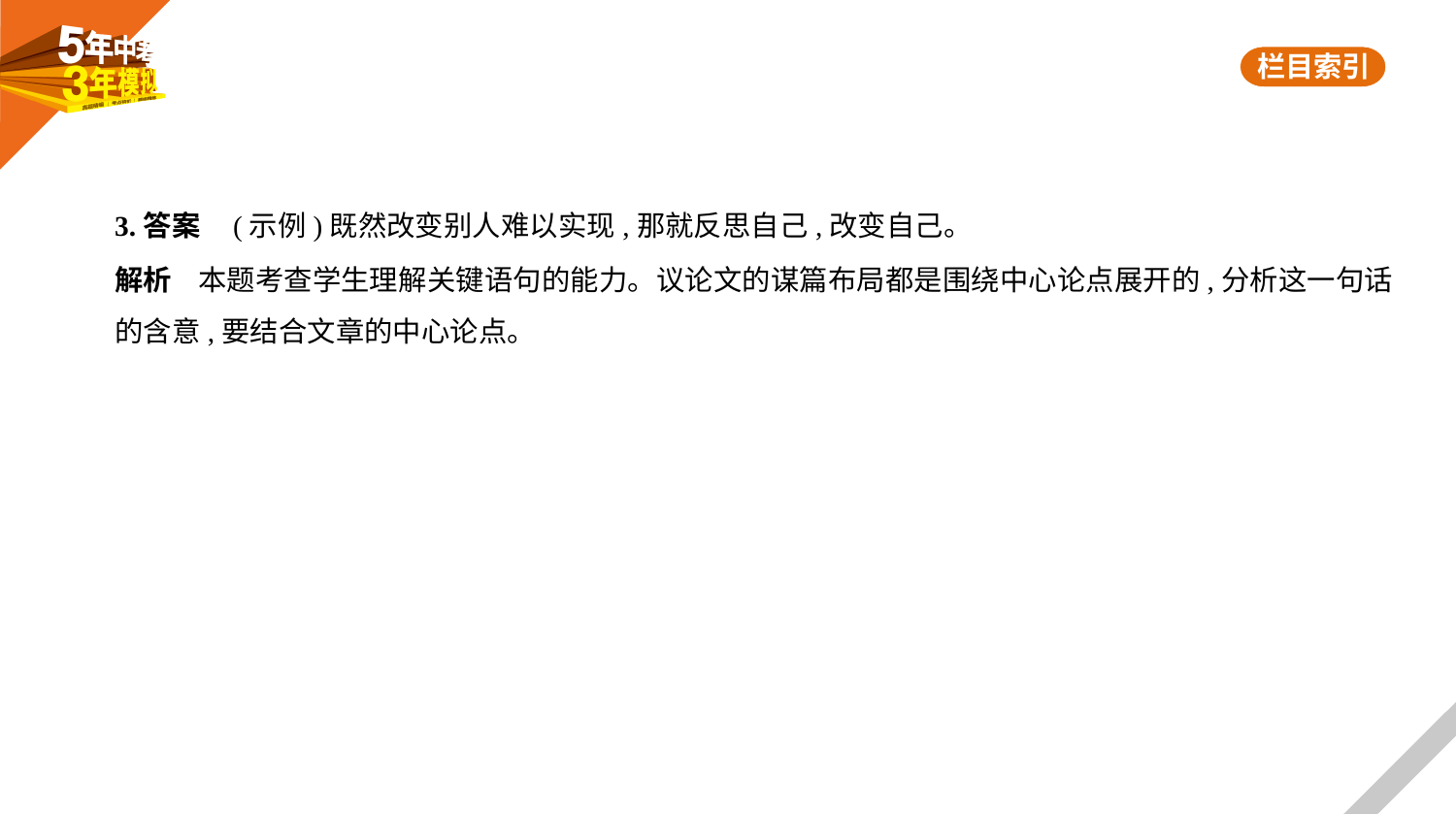

3.答案    (示例)既然改变别人难以实现,那就反思自己,改变自己。
解析    本题考查学生理解关键语句的能力。议论文的谋篇布局都是围绕中心论点展开的,分析这一句话
的含意,要结合文章的中心论点。